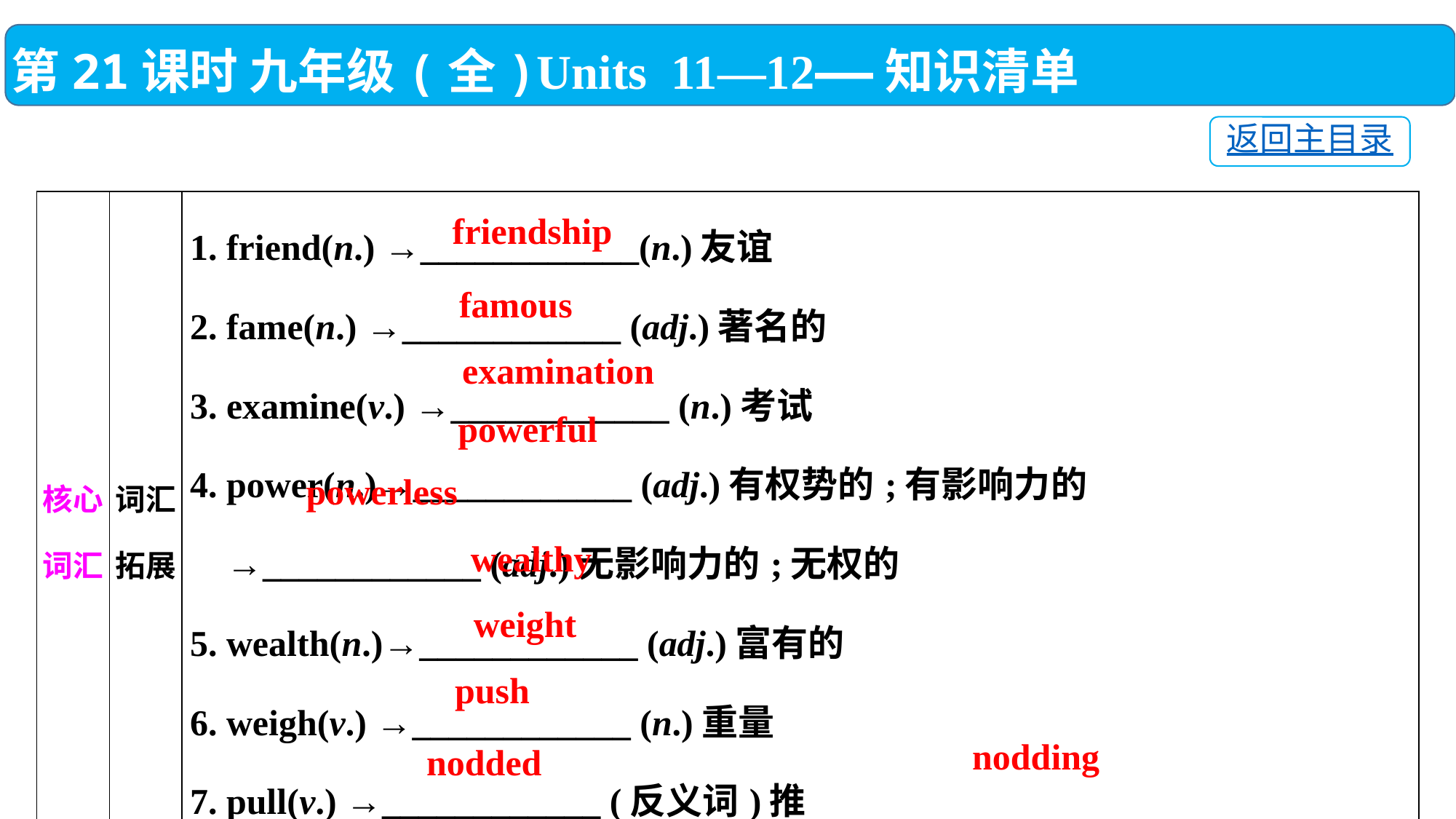

第21课时 九年级(全)Units  11—12——知识清单
返回主目录
| 核心词汇 | 词汇拓展 | 1. friend(n.) →\_\_\_\_\_\_\_\_\_\_\_\_(n.)友谊 2. fame(n.) →\_\_\_\_\_\_\_\_\_\_\_\_ (adj.)著名的 3. examine(v.) →\_\_\_\_\_\_\_\_\_\_\_\_ (n.)考试 4. power(n.)→\_\_\_\_\_\_\_\_\_\_\_\_ (adj.)有权势的;有影响力的 →\_\_\_\_\_\_\_\_\_\_\_\_ (adj.)无影响力的;无权的 5. wealth(n.)→\_\_\_\_\_\_\_\_\_\_\_\_ (adj.)富有的 6. weigh(v.) →\_\_\_\_\_\_\_\_\_\_\_\_ (n.)重量 7. pull(v.) →\_\_\_\_\_\_\_\_\_\_\_\_ (反义词)推 8. nod(v.)→\_\_\_\_\_\_\_\_\_\_\_\_ (过去式/过去分词) →\_\_\_\_\_\_\_\_\_\_\_\_ (现在分词)点头 |
| --- | --- | --- |
friendship

famous
examination
powerful
powerless
wealthy
weight
push
nodding
nodded